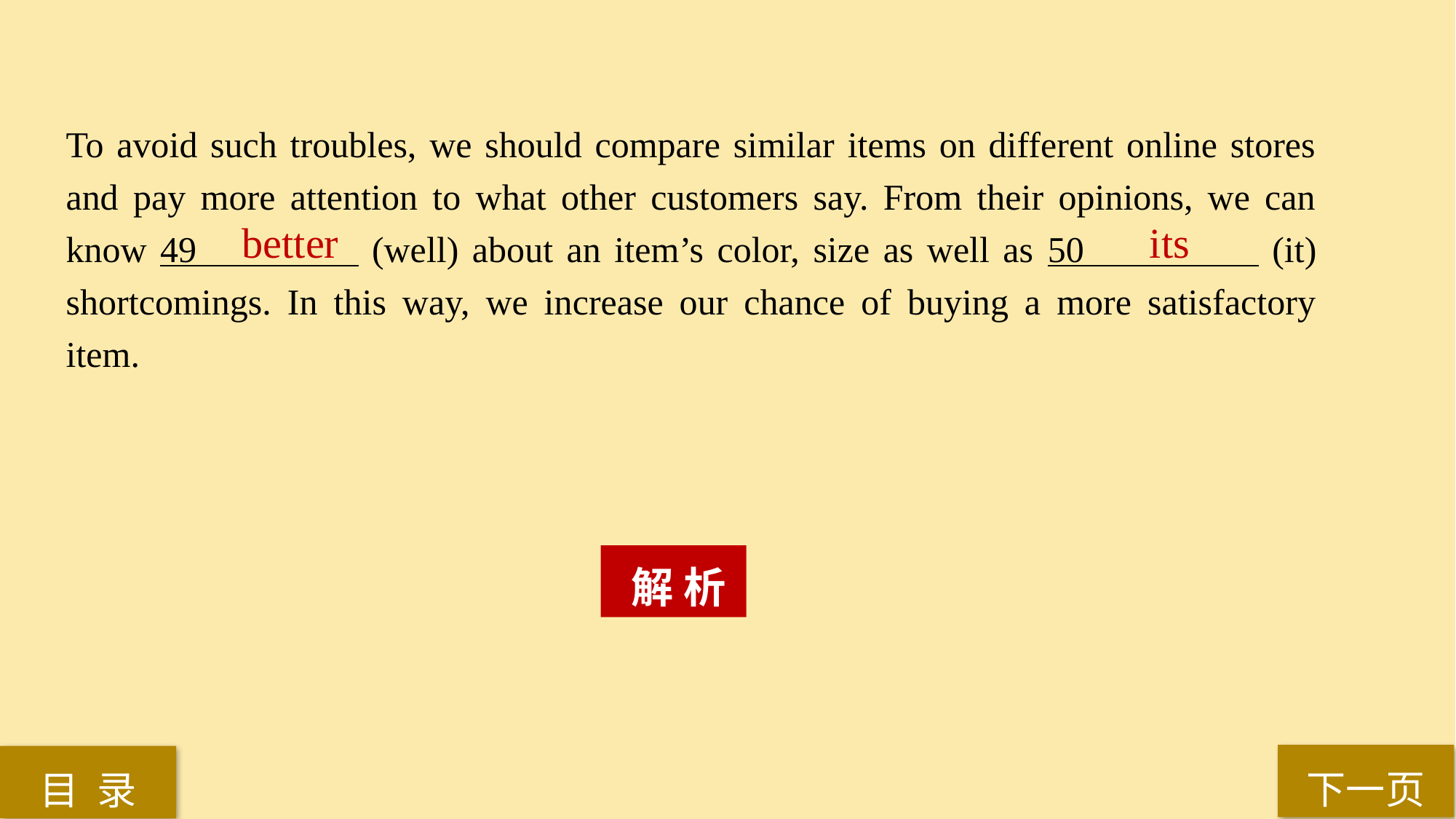

To avoid such troubles, we should compare similar items on different online stores and pay more attention to what other customers say. From their opinions, we can know 49             (well) about an item’s color, size as well as 50              (it) shortcomings. In this way, we increase our chance of buying a more satisfactory item.
its
better
 解 析